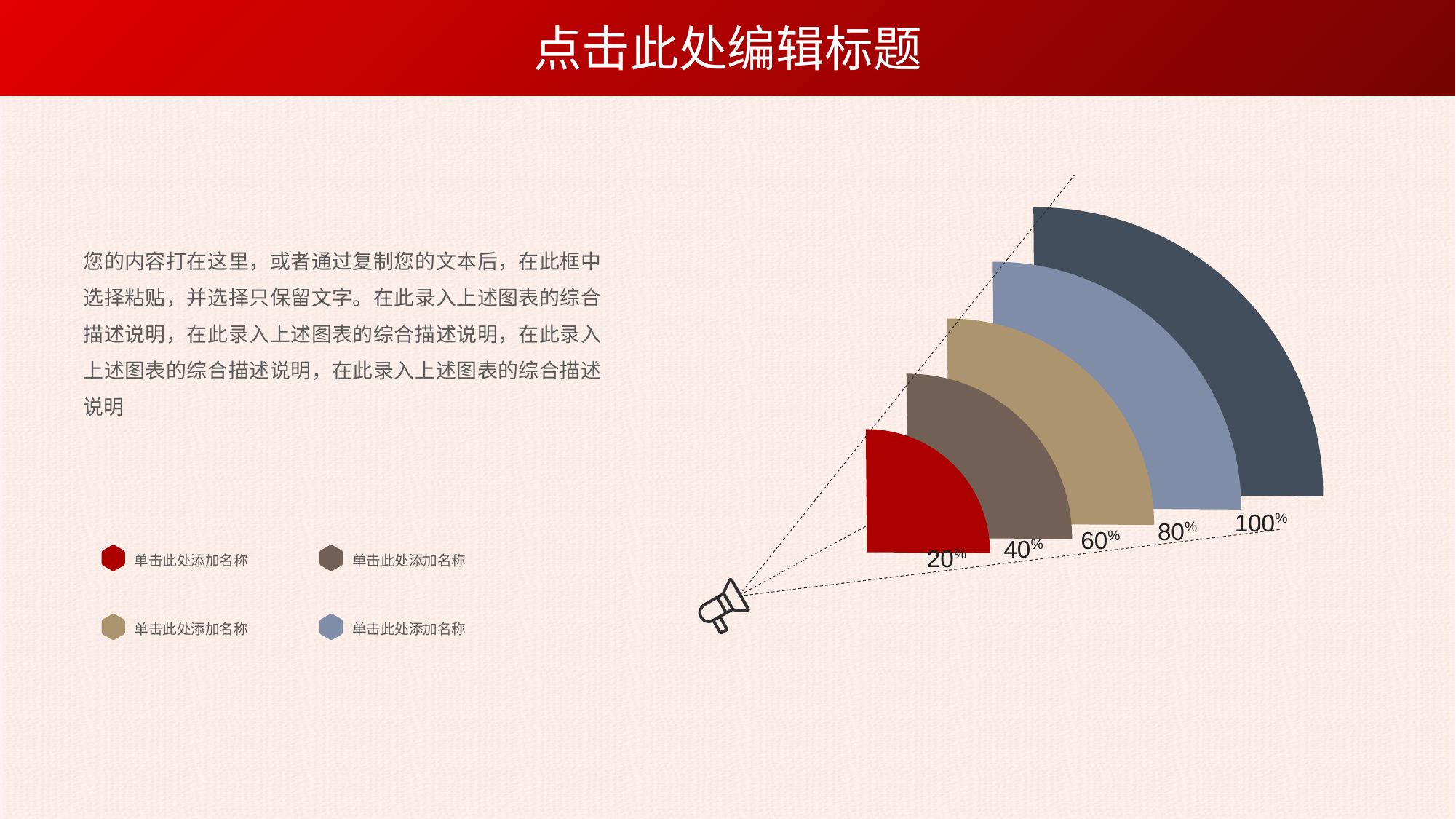

点击此处编辑标题

您的内容打在这里，或者通过复制您的文本后，在此框中选择粘贴，并选择只保留文字。在此录入上述图表的综合描述说明，在此录入上述图表的综合描述说明，在此录入上述图表的综合描述说明，在此录入上述图表的综合描述说明

100%
80%
60%
40%
20%
单击此处添加名称
单击此处添加名称

单击此处添加名称
单击此处添加名称